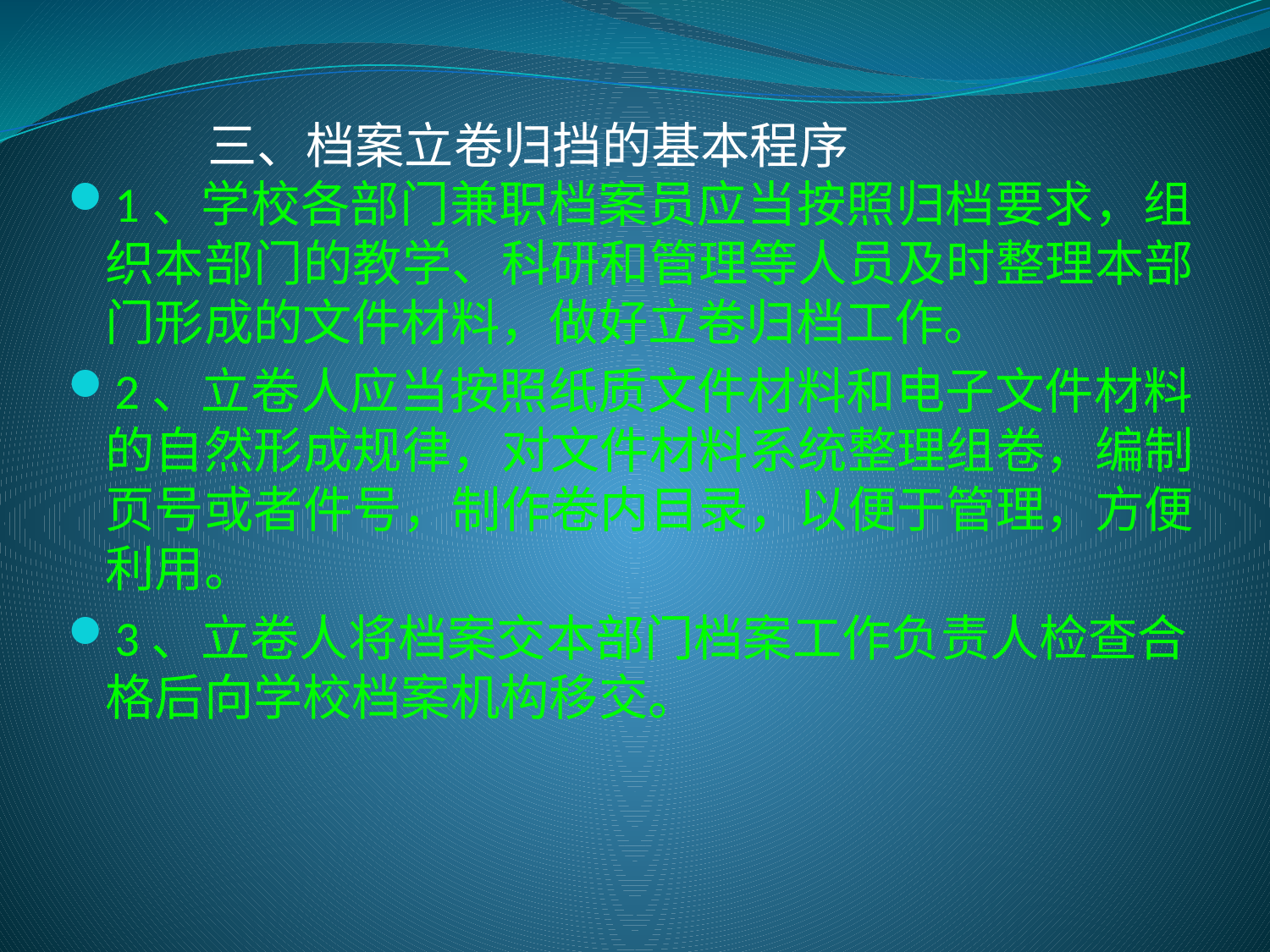

# 三、档案立卷归挡的基本程序
1、学校各部门兼职档案员应当按照归档要求，组织本部门的教学、科研和管理等人员及时整理本部门形成的文件材料，做好立卷归档工作。
2、立卷人应当按照纸质文件材料和电子文件材料的自然形成规律，对文件材料系统整理组卷，编制页号或者件号，制作卷内目录，以便于管理，方便利用。
3、立卷人将档案交本部门档案工作负责人检查合格后向学校档案机构移交。